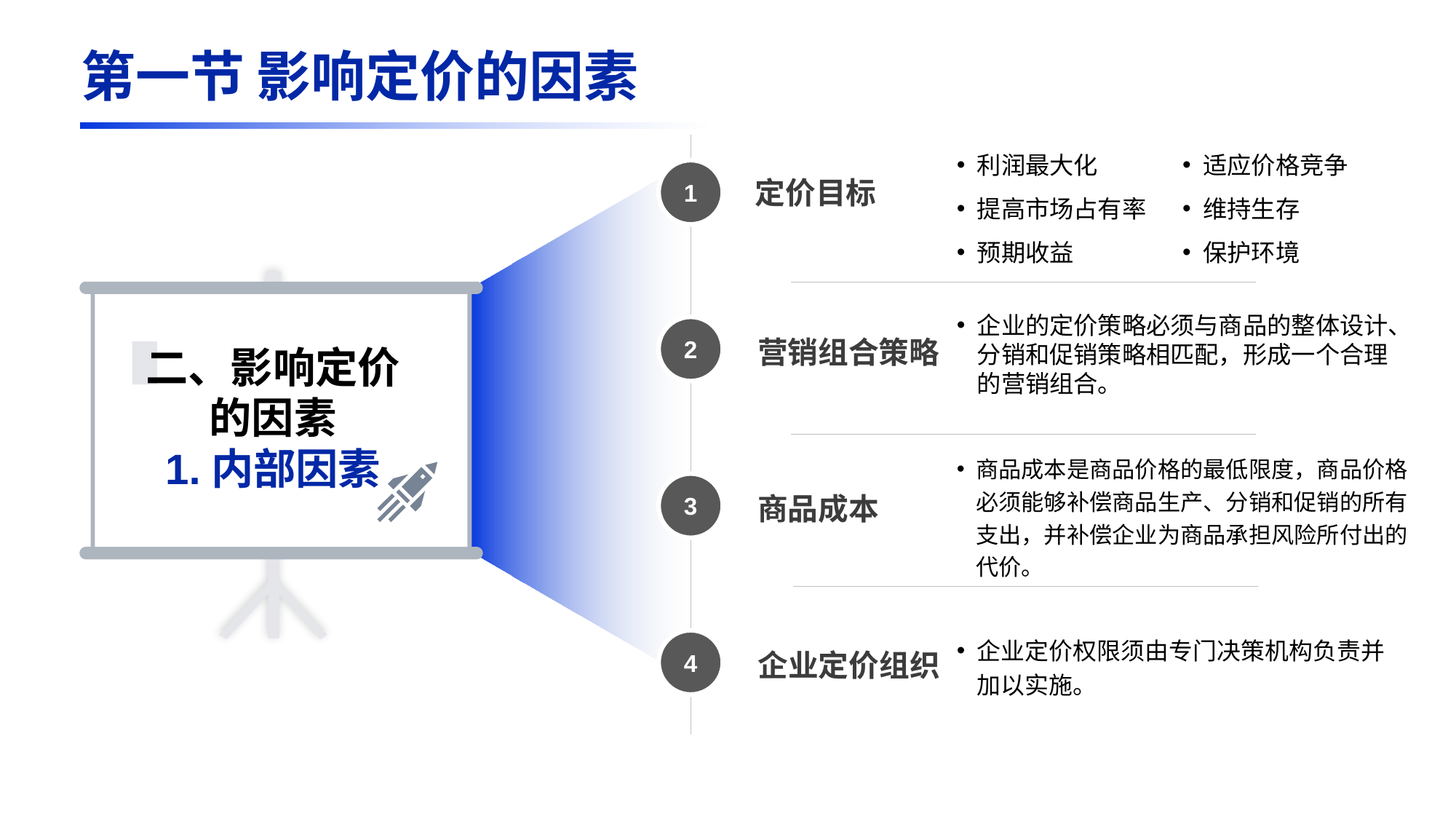

第一节 影响定价的因素
利润最大化
提高市场占有率
预期收益
适应价格竞争
维持生存
保护环境
1

2

3
4
定价目标
企业的定价策略必须与商品的整体设计、分销和促销策略相匹配，形成一个合理的营销组合。
营销组合策略
二、影响定价的因素
1.内部因素
商品成本是商品价格的最低限度，商品价格必须能够补偿商品生产、分销和促销的所有支出，并补偿企业为商品承担风险所付出的代价。
商品成本
企业定价权限须由专门决策机构负责并加以实施。
企业定价组织